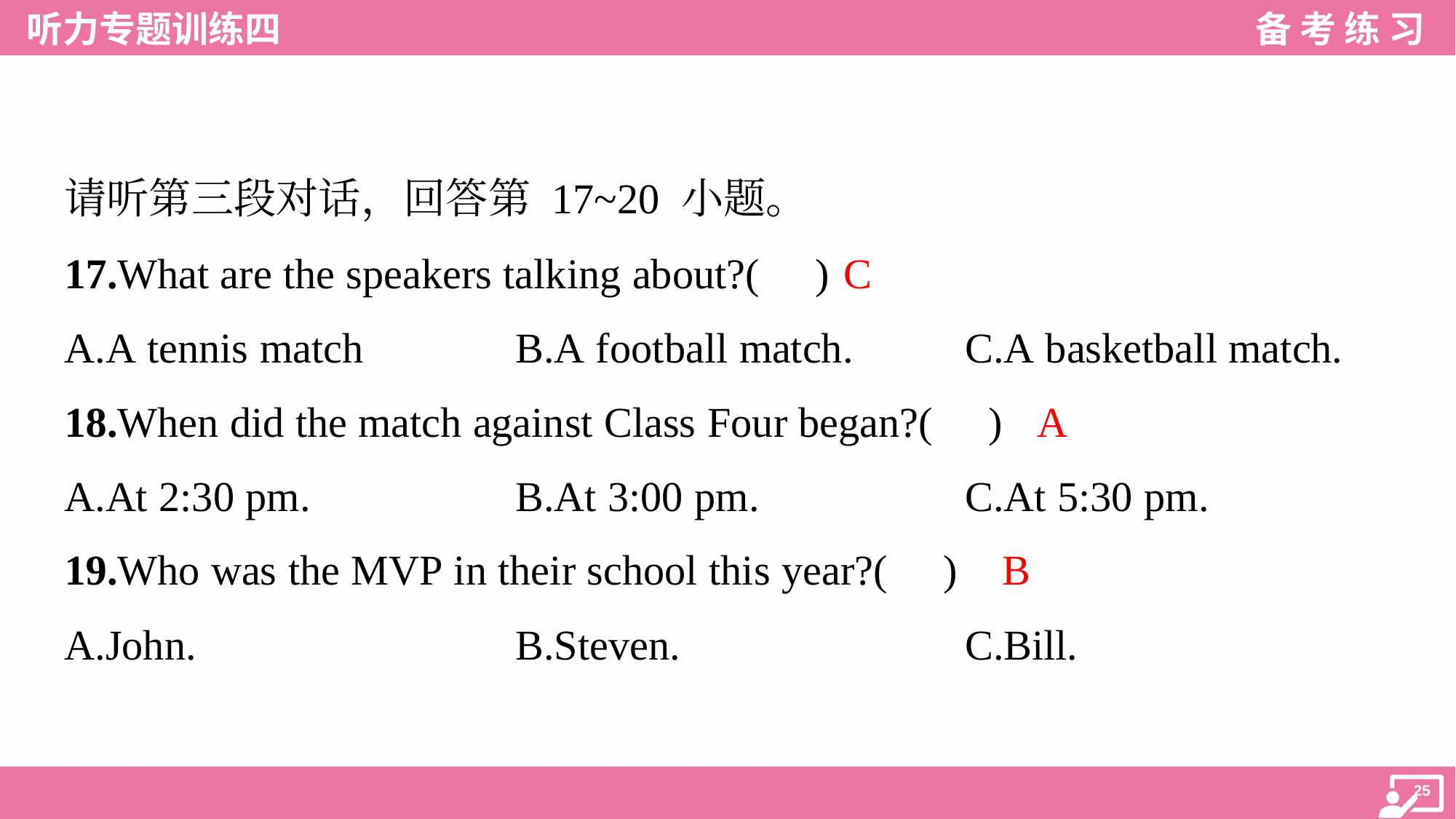

请听第三段对话，回答第 17~20 小题。
C
17.What are the speakers talking about?(     )
A.A tennis match	B.A football match.	C.A basketball match.
A
18.When did the match against Class Four began?(     )
A.At 2:30 pm.	B.At 3:00 pm.	C.At 5:30 pm.
B
19.Who was the MVP in their school this year?(     )
A.John.	B.Steven.	C.Bill.